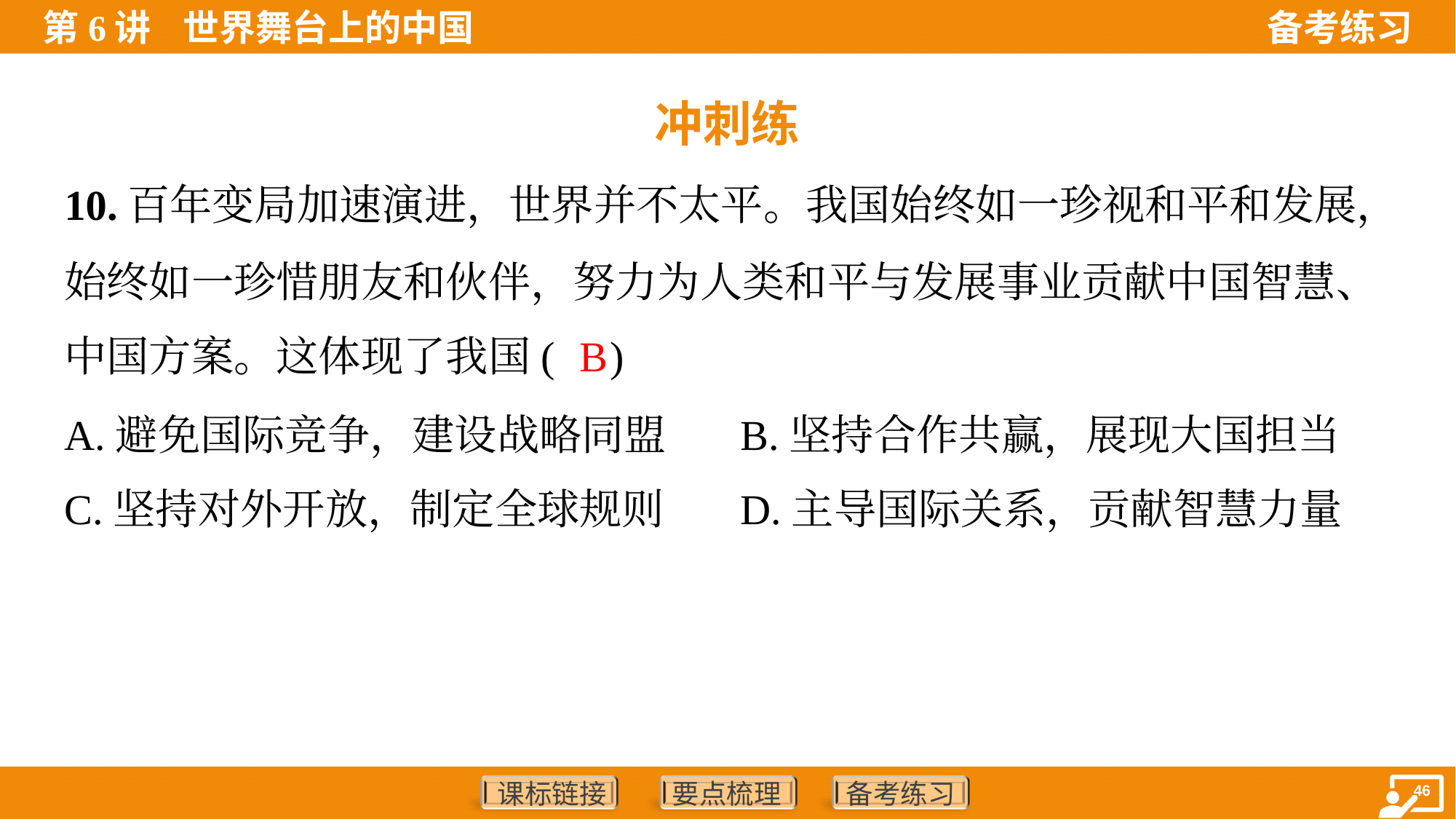

冲刺练
10.百年变局加速演进，世界并不太平。我国始终如一珍视和平和发展，
始终如一珍惜朋友和伙伴，努力为人类和平与发展事业贡献中国智慧、
中国方案。这体现了我国(     )
B
A.避免国际竞争，建设战略同盟	B.坚持合作共赢，展现大国担当
C.坚持对外开放，制定全球规则	D.主导国际关系，贡献智慧力量